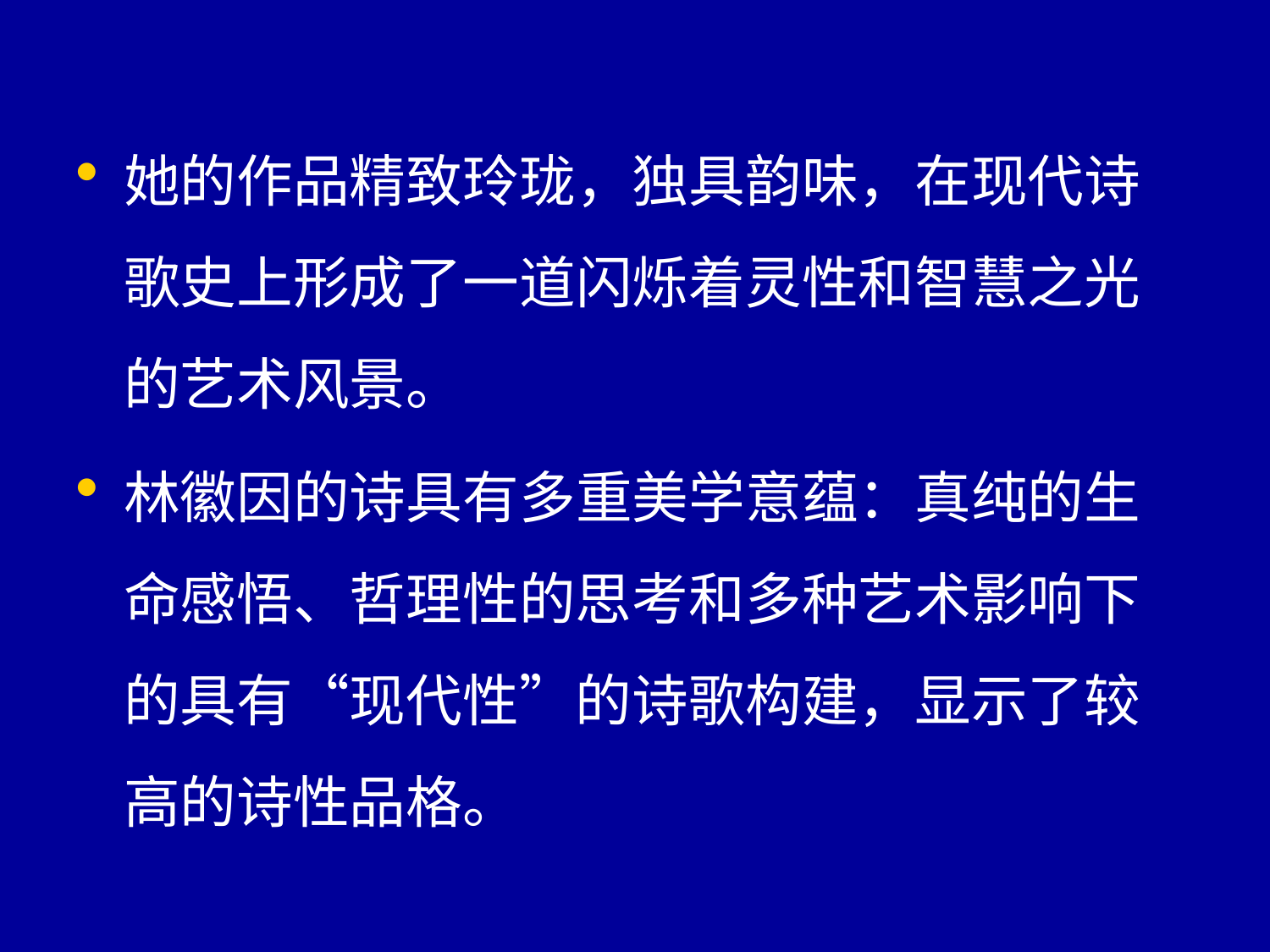

她的作品精致玲珑，独具韵味，在现代诗歌史上形成了一道闪烁着灵性和智慧之光的艺术风景。
林徽因的诗具有多重美学意蕴：真纯的生命感悟、哲理性的思考和多种艺术影响下的具有“现代性”的诗歌构建，显示了较高的诗性品格。